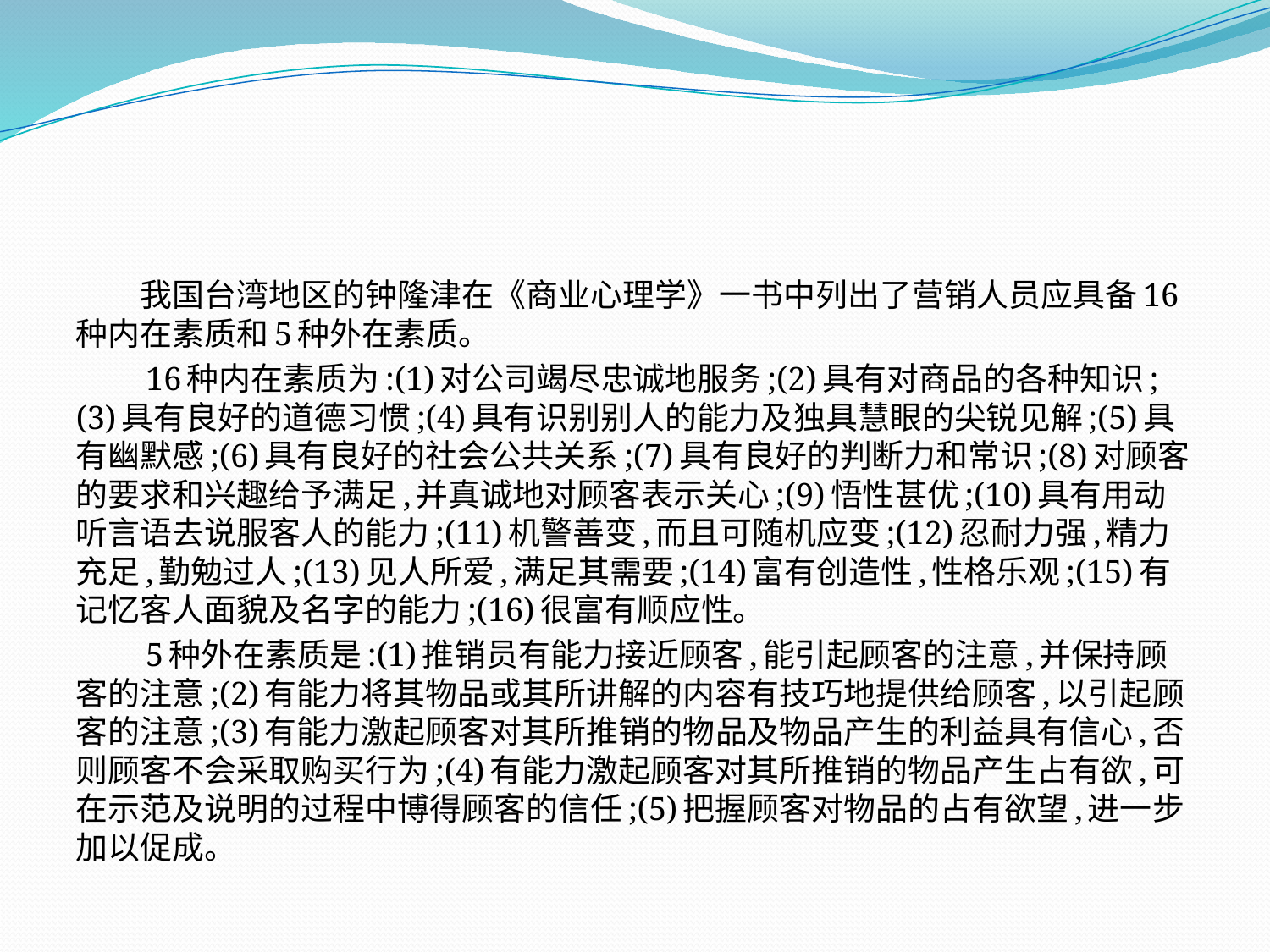

我国台湾地区的钟隆津在《商业心理学》一书中列出了营销人员应具备16种内在素质和5种外在素质。
　　16种内在素质为:(1)对公司竭尽忠诚地服务;(2)具有对商品的各种知识;(3)具有良好的道德习惯;(4)具有识别别人的能力及独具慧眼的尖锐见解;(5)具有幽默感;(6)具有良好的社会公共关系;(7)具有良好的判断力和常识;(8)对顾客的要求和兴趣给予满足,并真诚地对顾客表示关心;(9)悟性甚优;(10)具有用动听言语去说服客人的能力;(11)机警善变,而且可随机应变;(12)忍耐力强,精力充足,勤勉过人;(13)见人所爱,满足其需要;(14)富有创造性,性格乐观;(15)有记忆客人面貌及名字的能力;(16)很富有顺应性。
　　5种外在素质是:(1)推销员有能力接近顾客,能引起顾客的注意,并保持顾客的注意;(2)有能力将其物品或其所讲解的内容有技巧地提供给顾客,以引起顾客的注意;(3)有能力激起顾客对其所推销的物品及物品产生的利益具有信心,否则顾客不会采取购买行为;(4)有能力激起顾客对其所推销的物品产生占有欲,可在示范及说明的过程中博得顾客的信任;(5)把握顾客对物品的占有欲望,进一步加以促成。